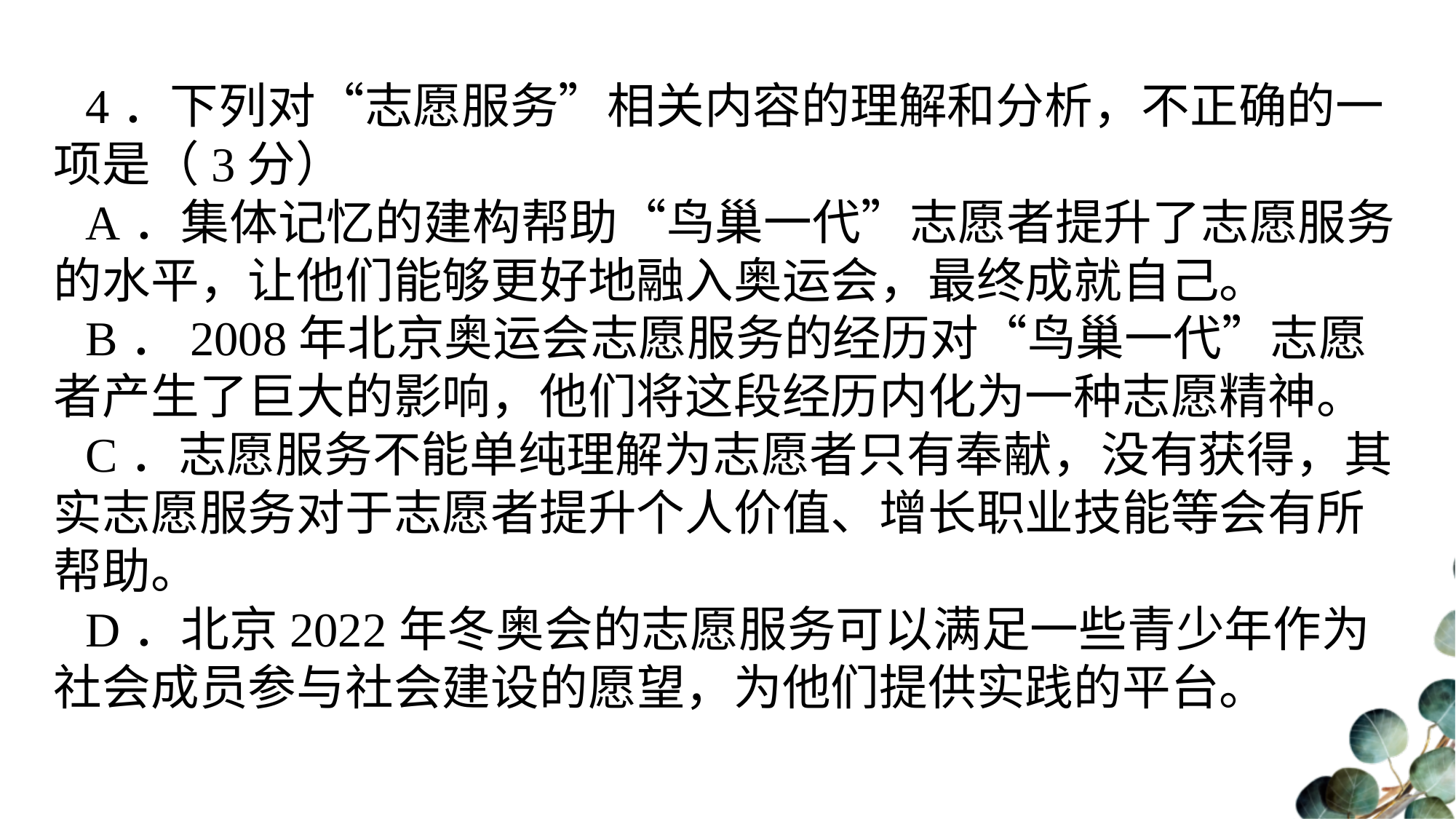

4．下列对“志愿服务”相关内容的理解和分析，不正确的一项是（3分）
A．集体记忆的建构帮助“鸟巢一代”志愿者提升了志愿服务的水平，让他们能够更好地融入奥运会，最终成就自己。
B．2008年北京奥运会志愿服务的经历对“鸟巢一代”志愿者产生了巨大的影响，他们将这段经历内化为一种志愿精神。
C．志愿服务不能单纯理解为志愿者只有奉献，没有获得，其实志愿服务对于志愿者提升个人价值、增长职业技能等会有所帮助。
D．北京2022年冬奥会的志愿服务可以满足一些青少年作为社会成员参与社会建设的愿望，为他们提供实践的平台。